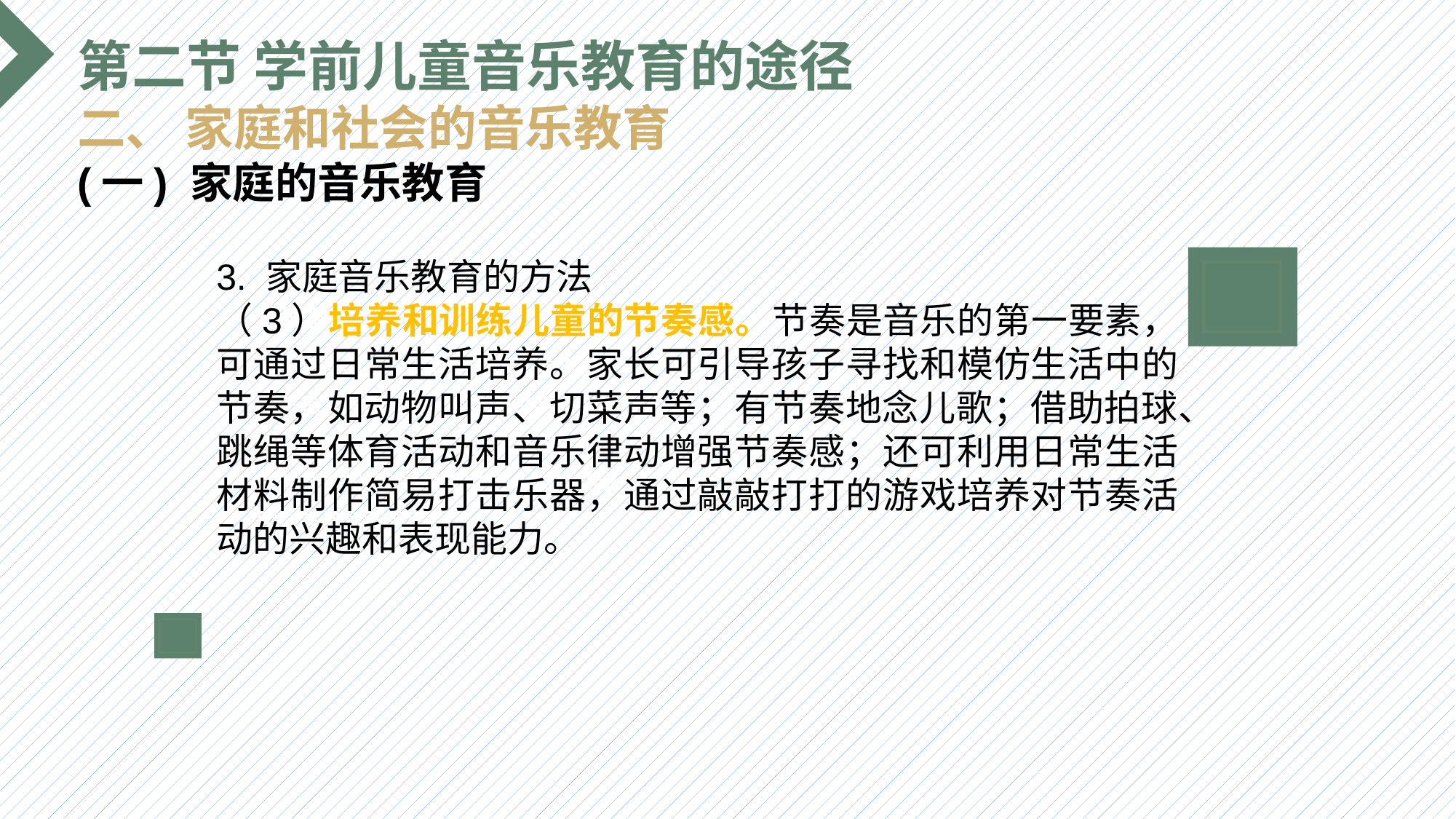

第二节 学前儿童音乐教育的途径
二、 家庭和社会的音乐教育
(一) 家庭的音乐教育

3. 家庭音乐教育的方法
（3）培养和训练儿童的节奏感。节奏是音乐的第一要素，可通过日常生活培养。家长可引导孩子寻找和模仿生活中的节奏，如动物叫声、切菜声等；有节奏地念儿歌；借助拍球、跳绳等体育活动和音乐律动增强节奏感；还可利用日常生活材料制作简易打击乐器，通过敲敲打打的游戏培养对节奏活动的兴趣和表现能力。

选题背景
输入您的内容，请简要说明，言简意赅即可输入您的内容，请简要说明，言简意赅即可输入您的内容，请简要说明，言简意赅即可输入您的内容，请简要说明，言简意赅即可